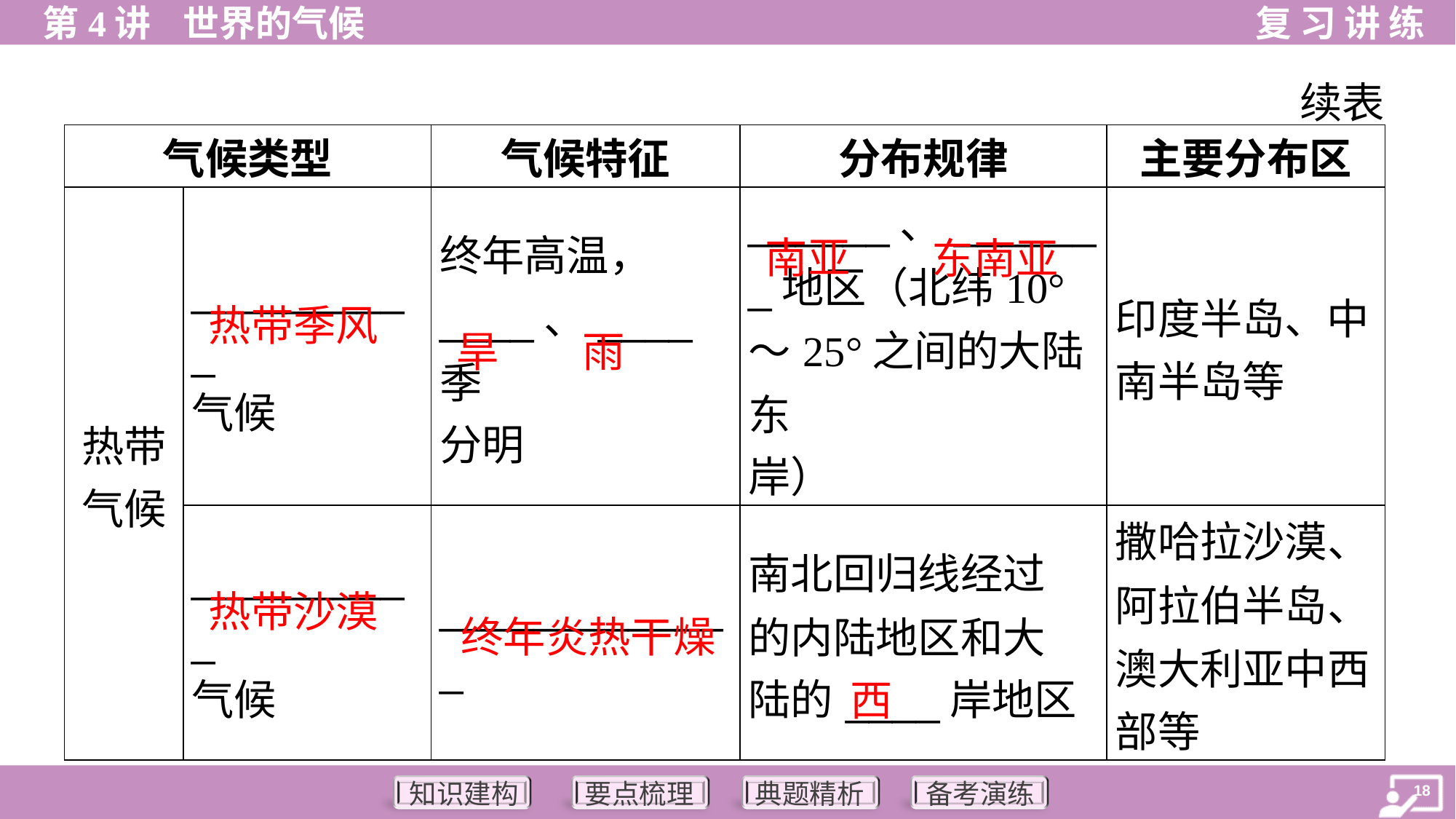

续表
| 气候类型 |  | 气候特征 | 分布规律 | 主要分布区 |
| --- | --- | --- | --- | --- |
| 热带 气候 | \_\_\_\_\_\_\_\_\_\_ 气候 | 终年高温， \_\_\_\_、\_\_\_\_季 分明 | \_\_\_\_\_\_、\_\_\_\_\_\_\_地区（北纬10°～25°之间的大陆东 岸） | 印度半岛、中 南半岛等 |
|  | \_\_\_\_\_\_\_\_\_\_ 气候 | \_\_\_\_\_\_\_\_\_\_\_\_\_ | 南北回归线经过 的内陆地区和大 陆的\_\_\_\_岸地区 | 撒哈拉沙漠、 阿拉伯半岛、 澳大利亚中西 部等 |
南亚
东南亚
热带季风
旱
雨
热带沙漠
终年炎热干燥
西